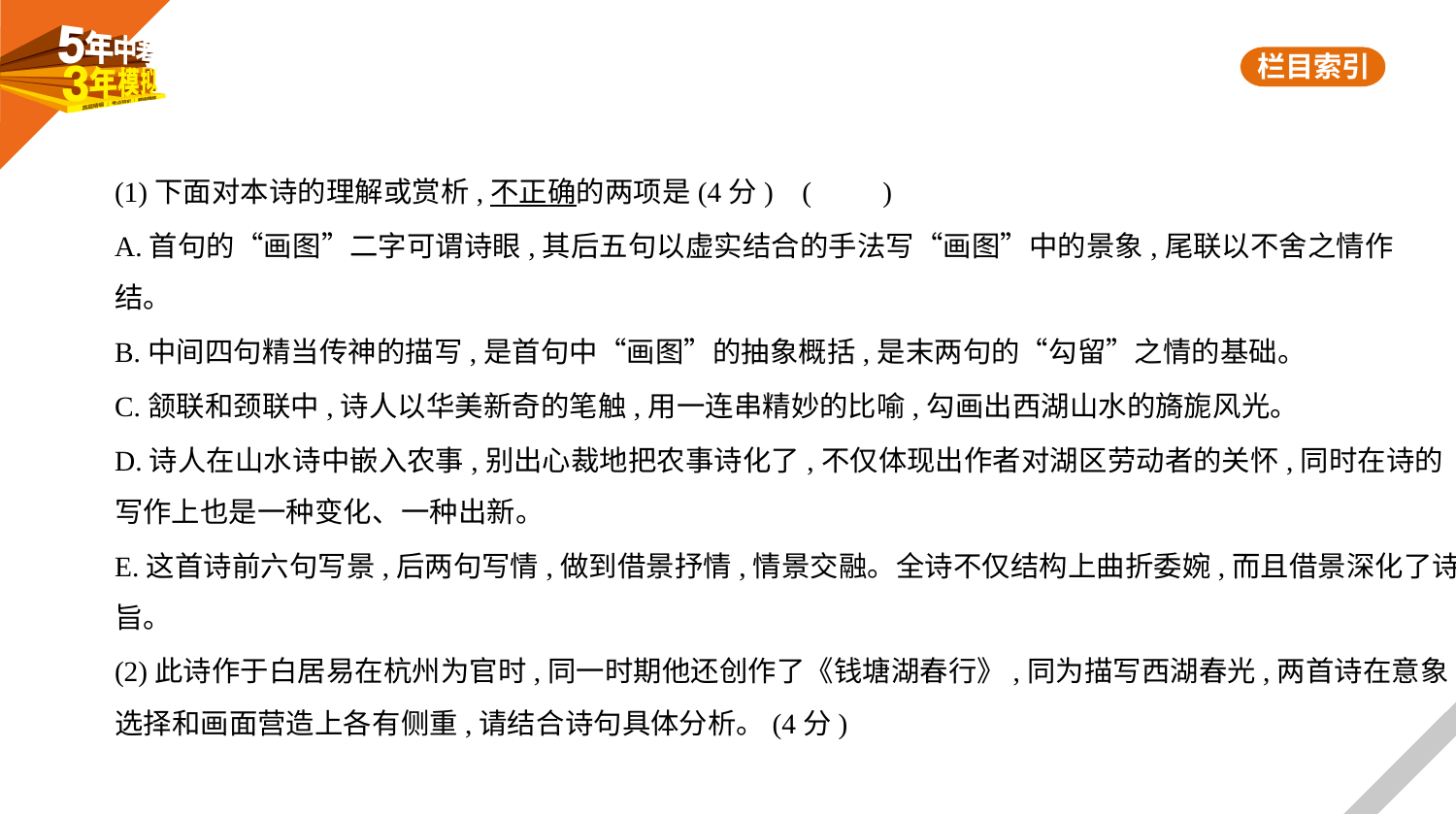

(1)下面对本诗的理解或赏析,不正确的两项是(4分) (　　)
A.首句的“画图”二字可谓诗眼,其后五句以虚实结合的手法写“画图”中的景象,尾联以不舍之情作
结。
B.中间四句精当传神的描写,是首句中“画图”的抽象概括,是末两句的“勾留”之情的基础。
C.颔联和颈联中,诗人以华美新奇的笔触,用一连串精妙的比喻,勾画出西湖山水的旖旎风光。
D.诗人在山水诗中嵌入农事,别出心裁地把农事诗化了,不仅体现出作者对湖区劳动者的关怀,同时在诗的
写作上也是一种变化、一种出新。
E.这首诗前六句写景,后两句写情,做到借景抒情,情景交融。全诗不仅结构上曲折委婉,而且借景深化了诗
旨。
(2)此诗作于白居易在杭州为官时,同一时期他还创作了《钱塘湖春行》,同为描写西湖春光,两首诗在意象
选择和画面营造上各有侧重,请结合诗句具体分析。(4分)